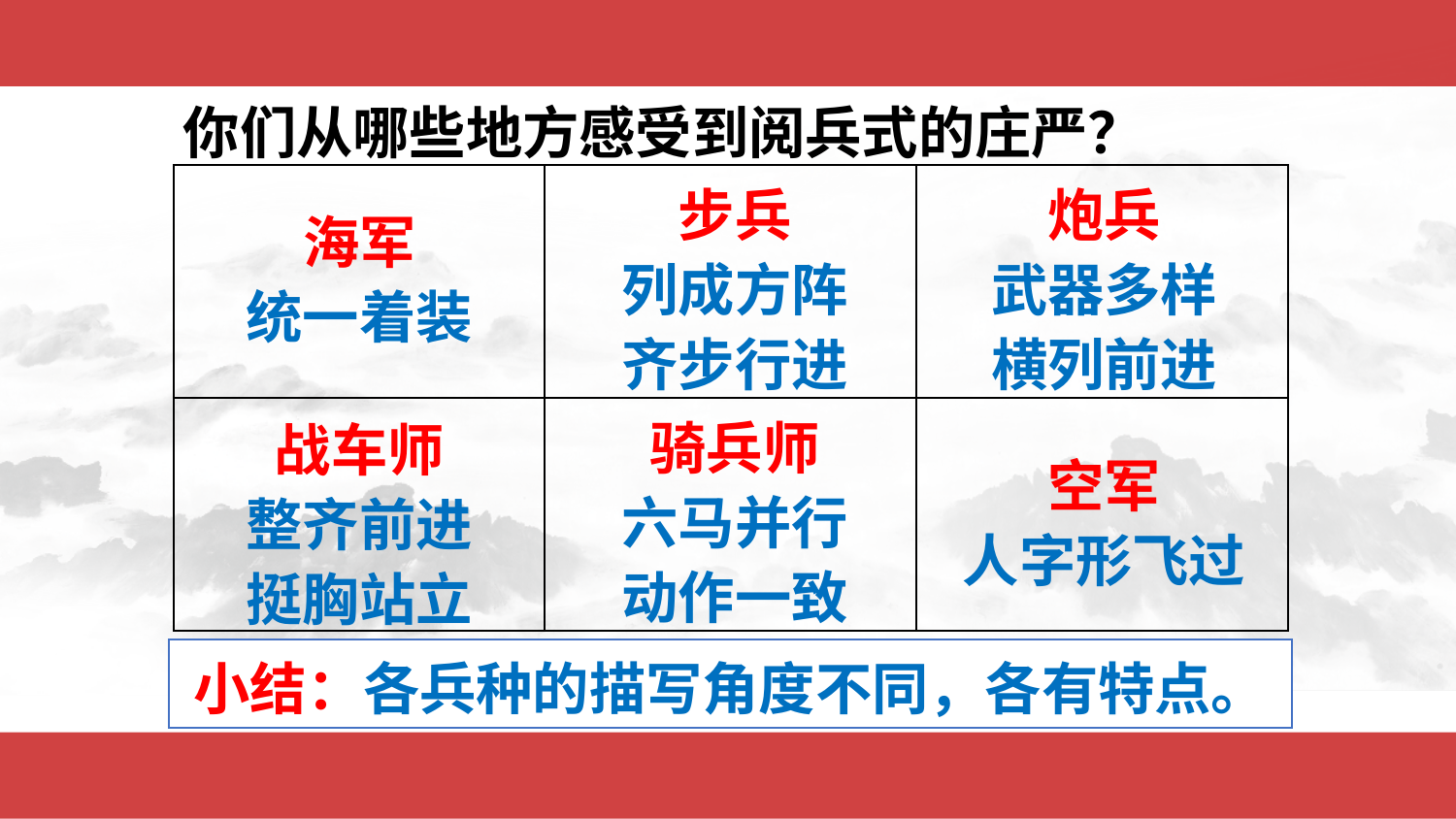

你们从哪些地方感受到阅兵式的庄严？
|  |  |  |
| --- | --- | --- |
|  |  |  |
步兵
列成方阵
齐步行进
炮兵
武器多样
横列前进
海军
统一着装
骑兵师
六马并行动作一致
战车师
整齐前进
挺胸站立
空军
人字形飞过
小结：各兵种的描写角度不同，各有特点。